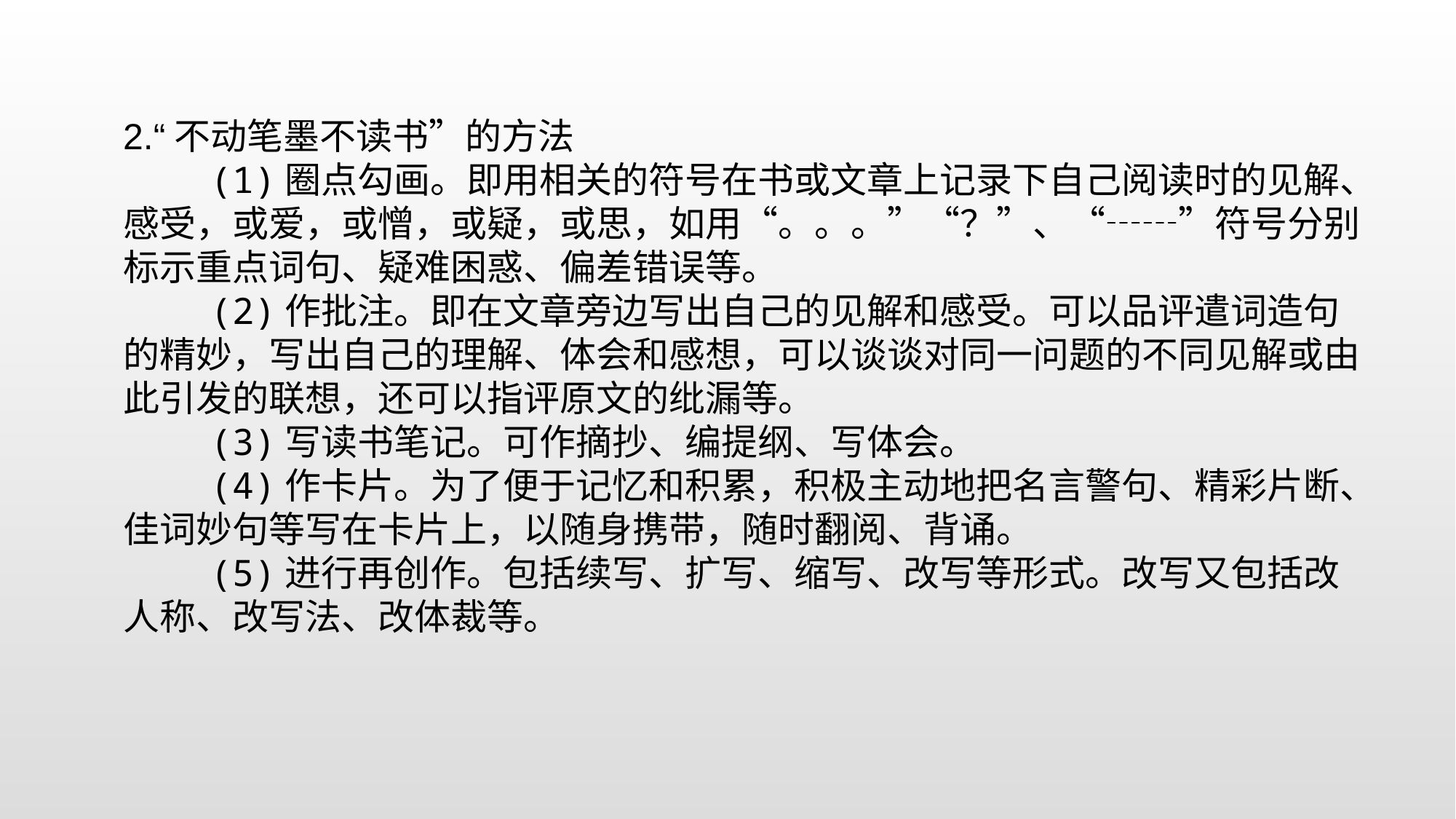

2.“不动笔墨不读书”的方法
    (1)圈点勾画。即用相关的符号在书或文章上记录下自己阅读时的见解、感受，或爱，或憎，或疑，或思，如用“。。。”“？”、“┄┄”符号分别标示重点词句、疑难困惑、偏差错误等。
    (2)作批注。即在文章旁边写出自己的见解和感受。可以品评遣词造句的精妙，写出自己的理解、体会和感想，可以谈谈对同一问题的不同见解或由此引发的联想，还可以指评原文的纰漏等。
    (3)写读书笔记。可作摘抄、编提纲、写体会。
    (4)作卡片。为了便于记忆和积累，积极主动地把名言警句、精彩片断、佳词妙句等写在卡片上，以随身携带，随时翻阅、背诵。
    (5)进行再创作。包括续写、扩写、缩写、改写等形式。改写又包括改人称、改写法、改体裁等。